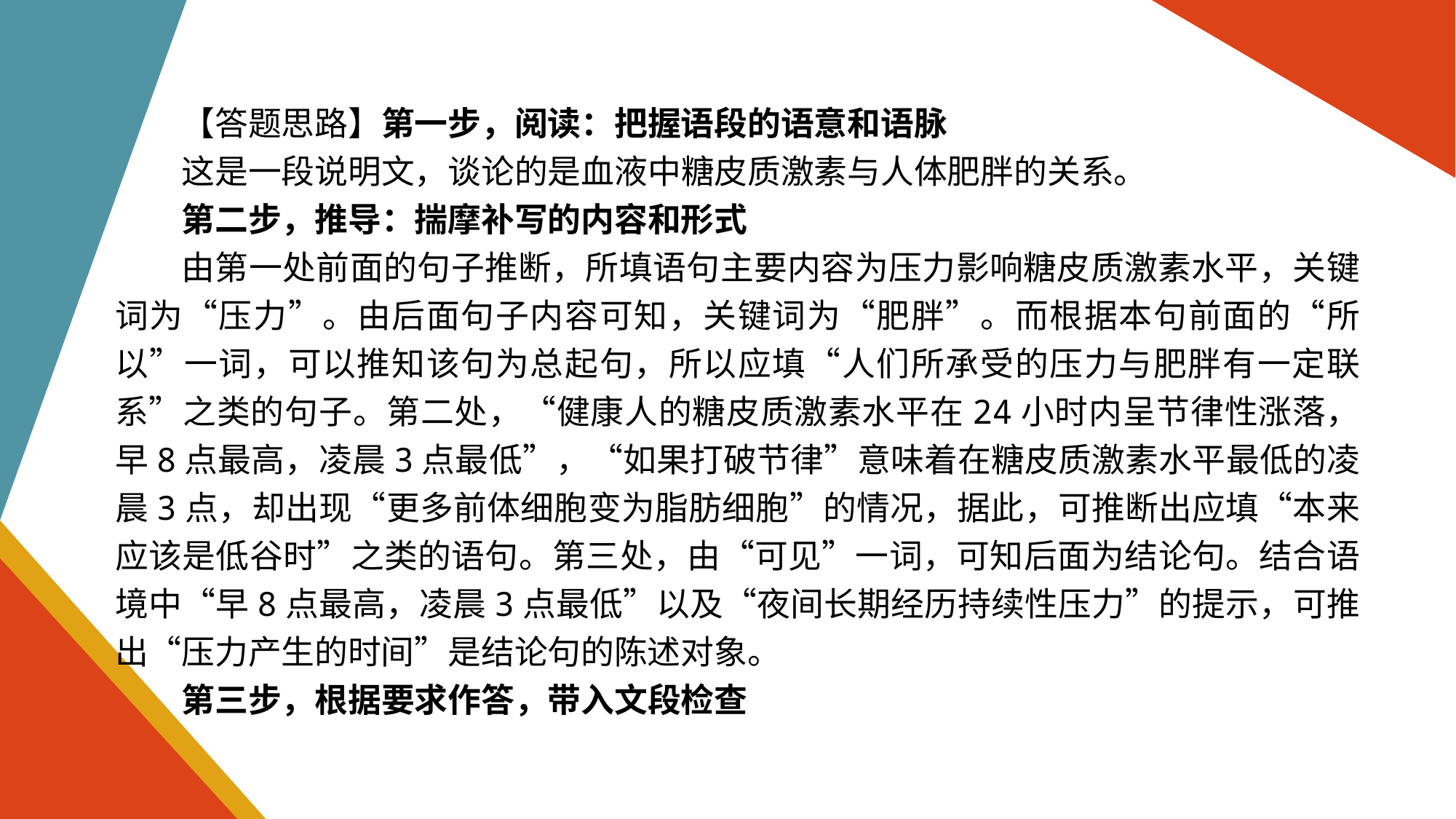

【答题思路】第一步，阅读：把握语段的语意和语脉
这是一段说明文，谈论的是血液中糖皮质激素与人体肥胖的关系。
第二步，推导：揣摩补写的内容和形式
由第一处前面的句子推断，所填语句主要内容为压力影响糖皮质激素水平，关键词为“压力”。由后面句子内容可知，关键词为“肥胖”。而根据本句前面的“所以”一词，可以推知该句为总起句，所以应填“人们所承受的压力与肥胖有一定联系”之类的句子。第二处，“健康人的糖皮质激素水平在24小时内呈节律性涨落，早8点最高，凌晨3点最低”，“如果打破节律”意味着在糖皮质激素水平最低的凌晨3点，却出现“更多前体细胞变为脂肪细胞”的情况，据此，可推断出应填“本来应该是低谷时”之类的语句。第三处，由“可见”一词，可知后面为结论句。结合语境中“早8点最高，凌晨3点最低”以及“夜间长期经历持续性压力”的提示，可推出“压力产生的时间”是结论句的陈述对象。
第三步，根据要求作答，带入文段检查